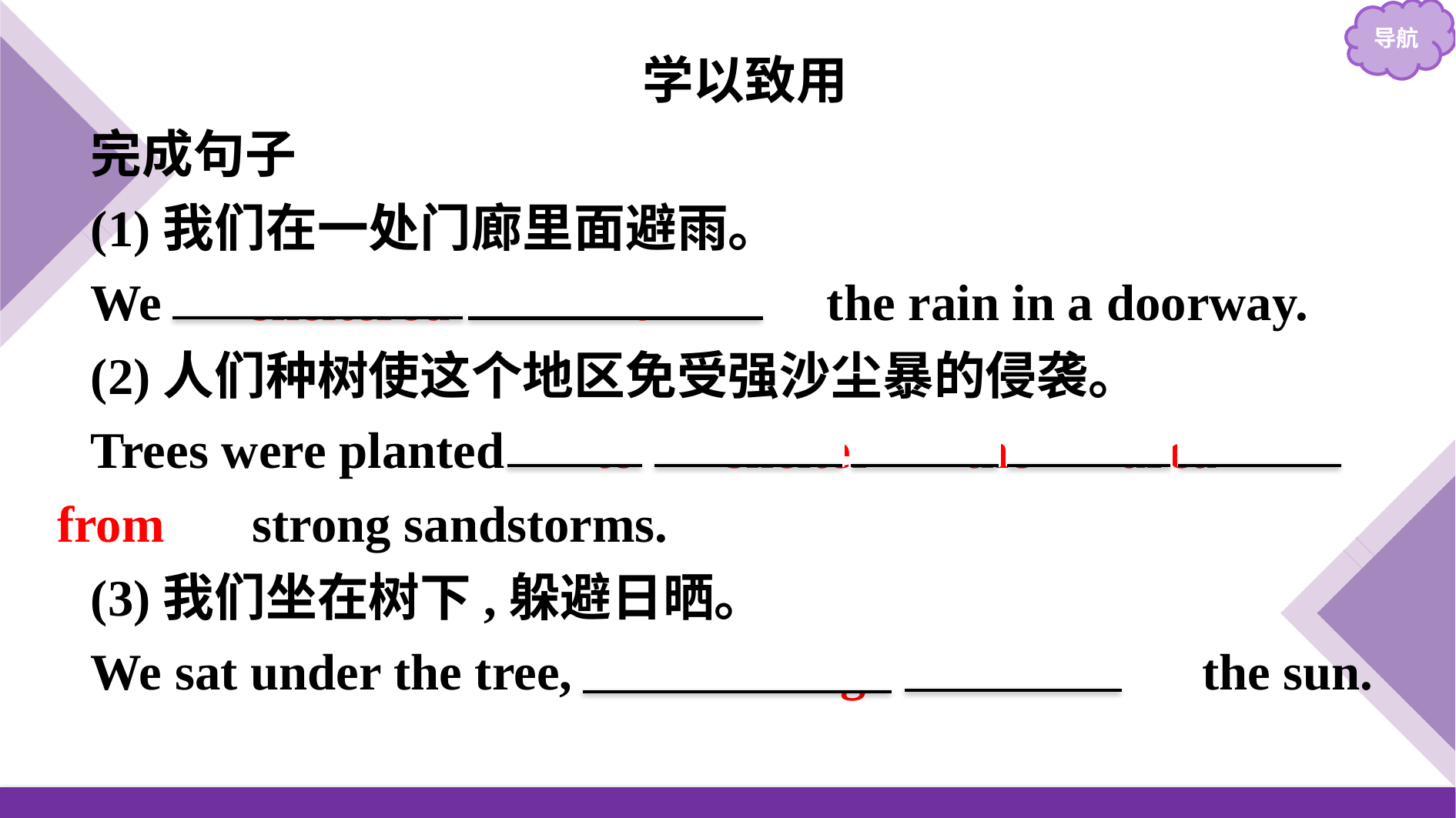

学以致用
完成句子
(1)我们在一处门廊里面避雨。
We 　sheltered           from　　the rain in a doorway.
(2)人们种树使这个地区免受强沙尘暴的侵袭。
Trees were planted 　to　 shelter　 the　 area　 from　 strong sandstorms.
(3)我们坐在树下,躲避日晒。
We sat under the tree,　sheltering　 　from　 the sun.